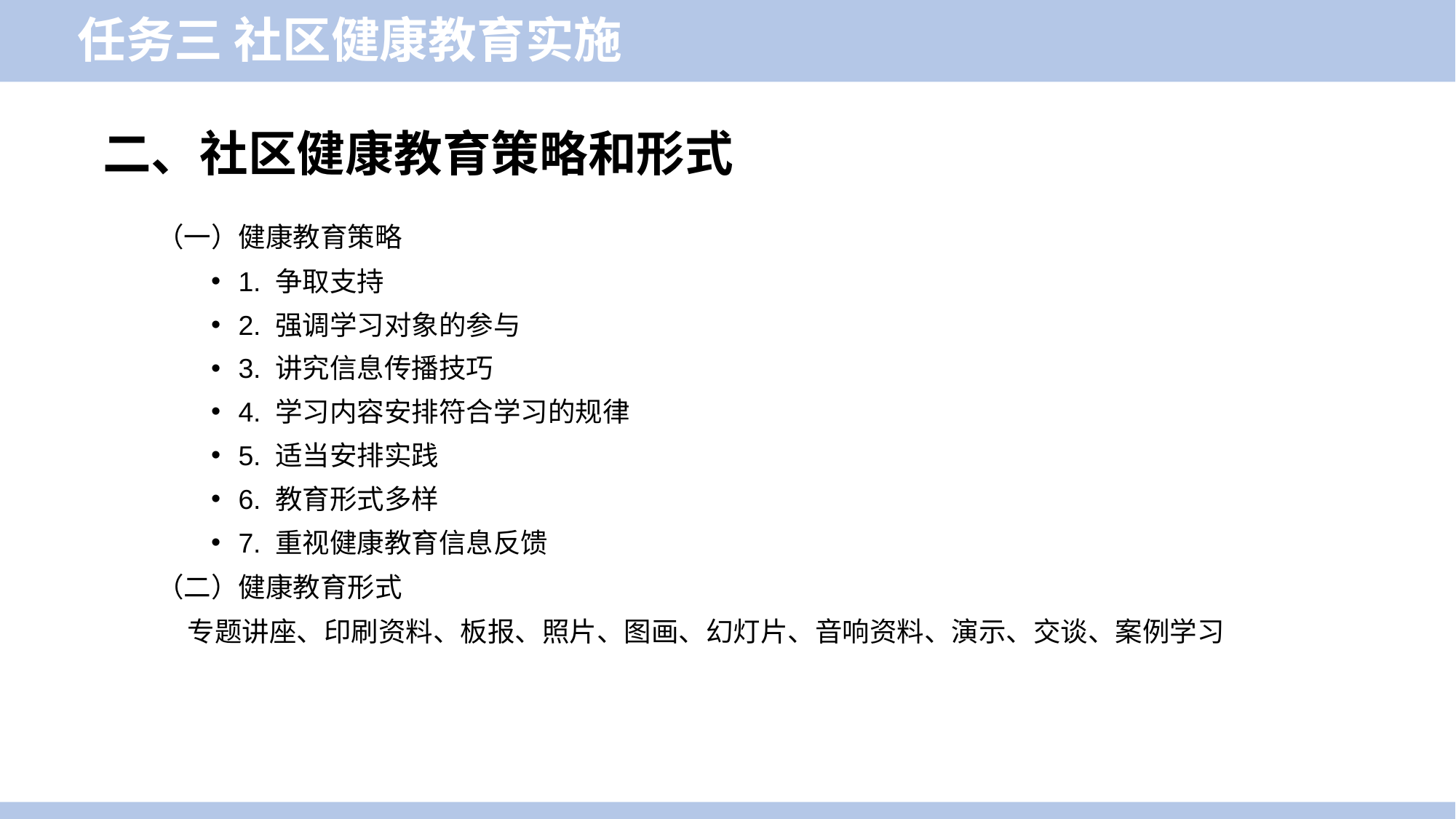

任务三 社区健康教育实施
二、社区健康教育策略和形式
（一）健康教育策略
1. 争取支持
2. 强调学习对象的参与
3. 讲究信息传播技巧
4. 学习内容安排符合学习的规律
5. 适当安排实践
6. 教育形式多样
7. 重视健康教育信息反馈
（二）健康教育形式
    专题讲座、印刷资料、板报、照片、图画、幻灯片、音响资料、演示、交谈、案例学习